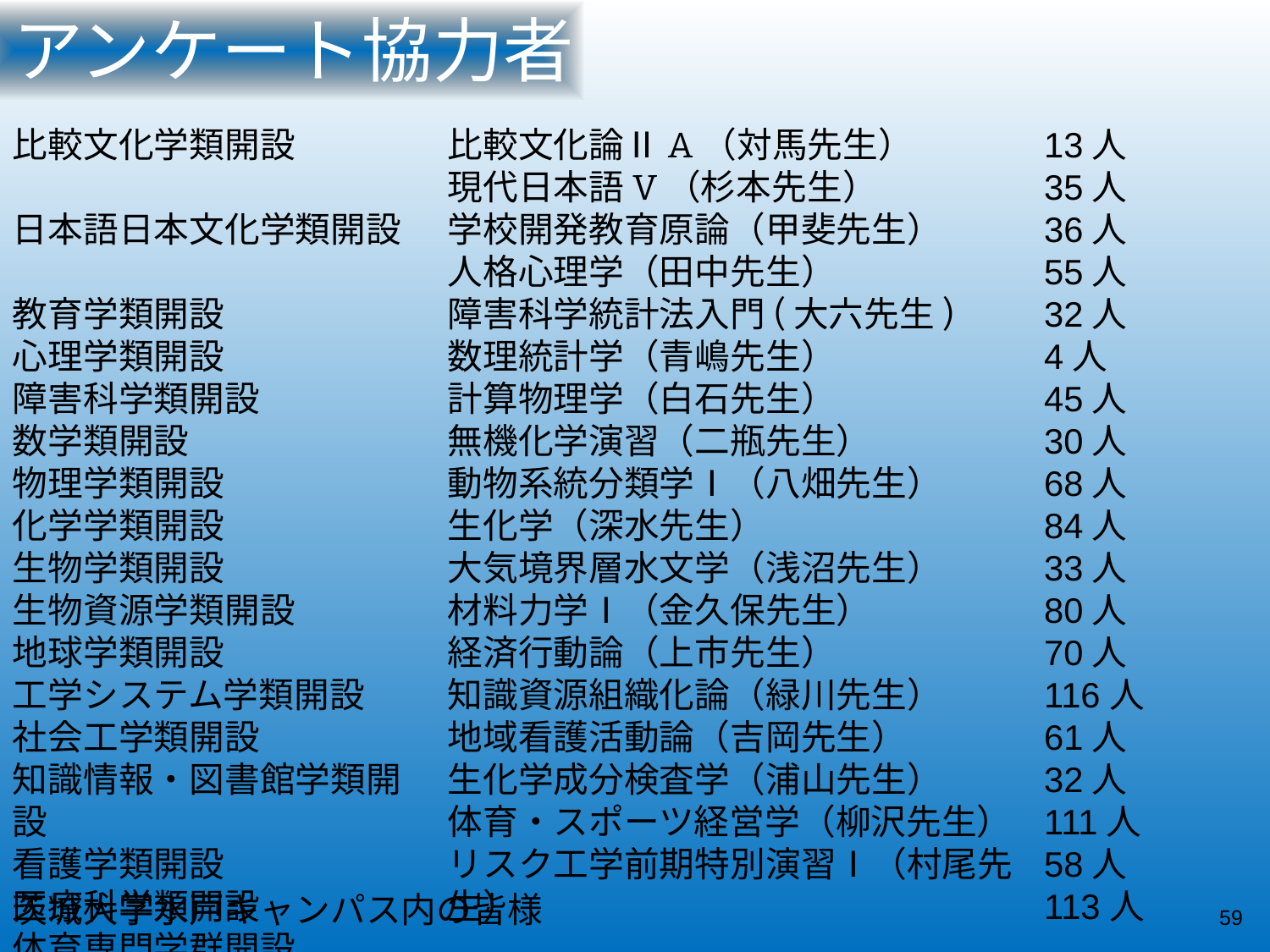

アンケート協力者
13人
35人
36人
55人
32人
4人
45人
30人
68人
84人
33人
80人
70人
116人
61人
32人
111人
58人
113人
比較文化学類開設
日本語日本文化学類開設
教育学類開設
心理学類開設
障害科学類開設
数学類開設
物理学類開設
化学学類開設
生物学類開設
生物資源学類開設
地球学類開設
工学システム学類開設
社会工学類開設
知識情報・図書館学類開設
看護学類開設
医療科学類開設
体育専門学群開設
システム情報研究科開設
比較文化論ⅡA（対馬先生）
現代日本語V（杉本先生）
学校開発教育原論（甲斐先生）
人格心理学（田中先生）
障害科学統計法入門(大六先生)
数理統計学（青嶋先生）
計算物理学（白石先生）
無機化学演習（二瓶先生）
動物系統分類学Ⅰ（八畑先生）
生化学（深水先生）
大気境界層水文学（浅沼先生）
材料力学Ⅰ（金久保先生）
経済行動論（上市先生）
知識資源組織化論（緑川先生）
地域看護活動論（吉岡先生）
生化学成分検査学（浦山先生）
体育・スポーツ経営学（柳沢先生）
リスク工学前期特別演習Ⅰ（村尾先生）
茨城大学水戸キャンパス内の皆様
59